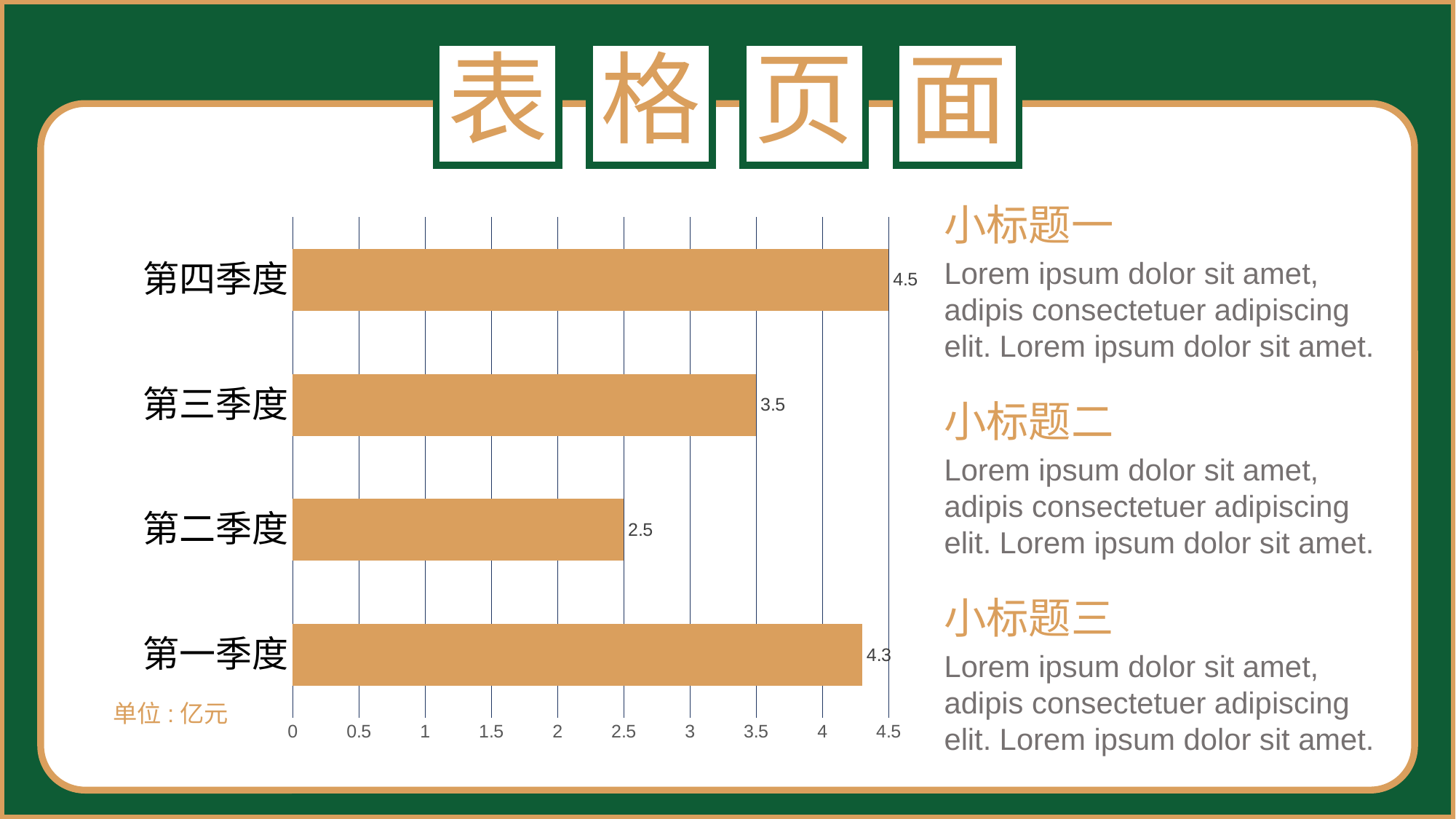

表
格
页
面
小标题一
Lorem ipsum dolor sit amet, adipis consectetuer adipiscing elit. Lorem ipsum dolor sit amet.

### Chart

| Category | 系列 1 |
|---|---|
| 第一季度 | 4.3 |
| 第二季度 | 2.5 |
| 第三季度 | 3.5 |
| 第四季度 | 4.5 |
小标题二
Lorem ipsum dolor sit amet, adipis consectetuer adipiscing elit. Lorem ipsum dolor sit amet.
小标题三
Lorem ipsum dolor sit amet, adipis consectetuer adipiscing elit. Lorem ipsum dolor sit amet.
单位:亿元